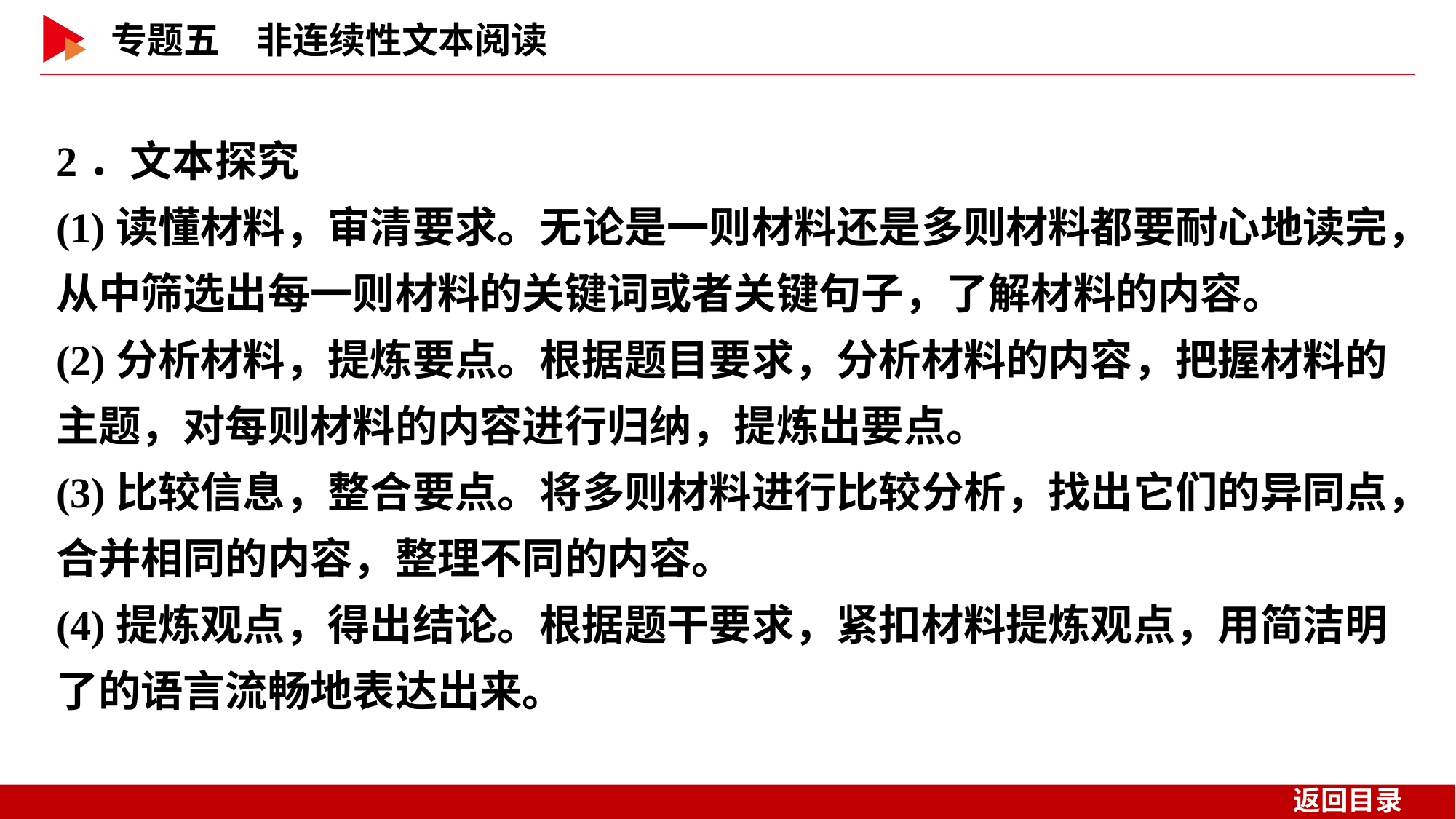

2．文本探究
(1)读懂材料，审清要求。无论是一则材料还是多则材料都要耐心地读完，从中筛选出每一则材料的关键词或者关键句子，了解材料的内容。
(2)分析材料，提炼要点。根据题目要求，分析材料的内容，把握材料的主题，对每则材料的内容进行归纳，提炼出要点。
(3)比较信息，整合要点。将多则材料进行比较分析，找出它们的异同点，合并相同的内容，整理不同的内容。
(4)提炼观点，得出结论。根据题干要求，紧扣材料提炼观点，用简洁明了的语言流畅地表达出来。